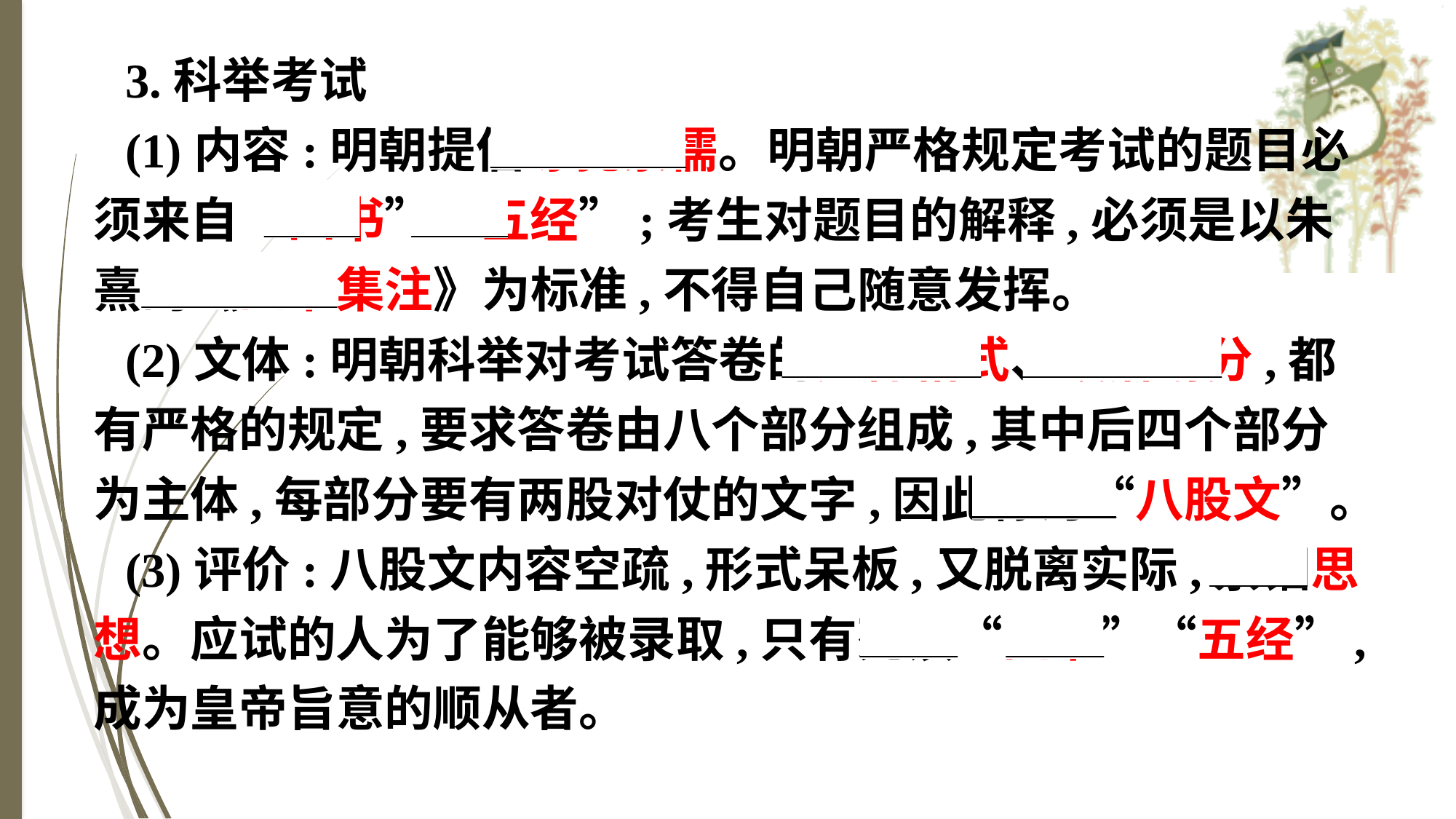

3.科举考试
(1)内容:明朝提倡尊孔崇儒。明朝严格规定考试的题目必须来自“四书”“五经”;考生对题目的解释,必须是以朱熹的《四书集注》为标准,不得自己随意发挥。
(2)文体:明朝科举对考试答卷的文体格式、段落划分,都有严格的规定,要求答卷由八个部分组成,其中后四个部分为主体,每部分要有两股对仗的文字,因此称为“八股文”。
(3)评价:八股文内容空疏,形式呆板,又脱离实际,禁锢思想。应试的人为了能够被录取,只有死读“四书”“五经”,成为皇帝旨意的顺从者。